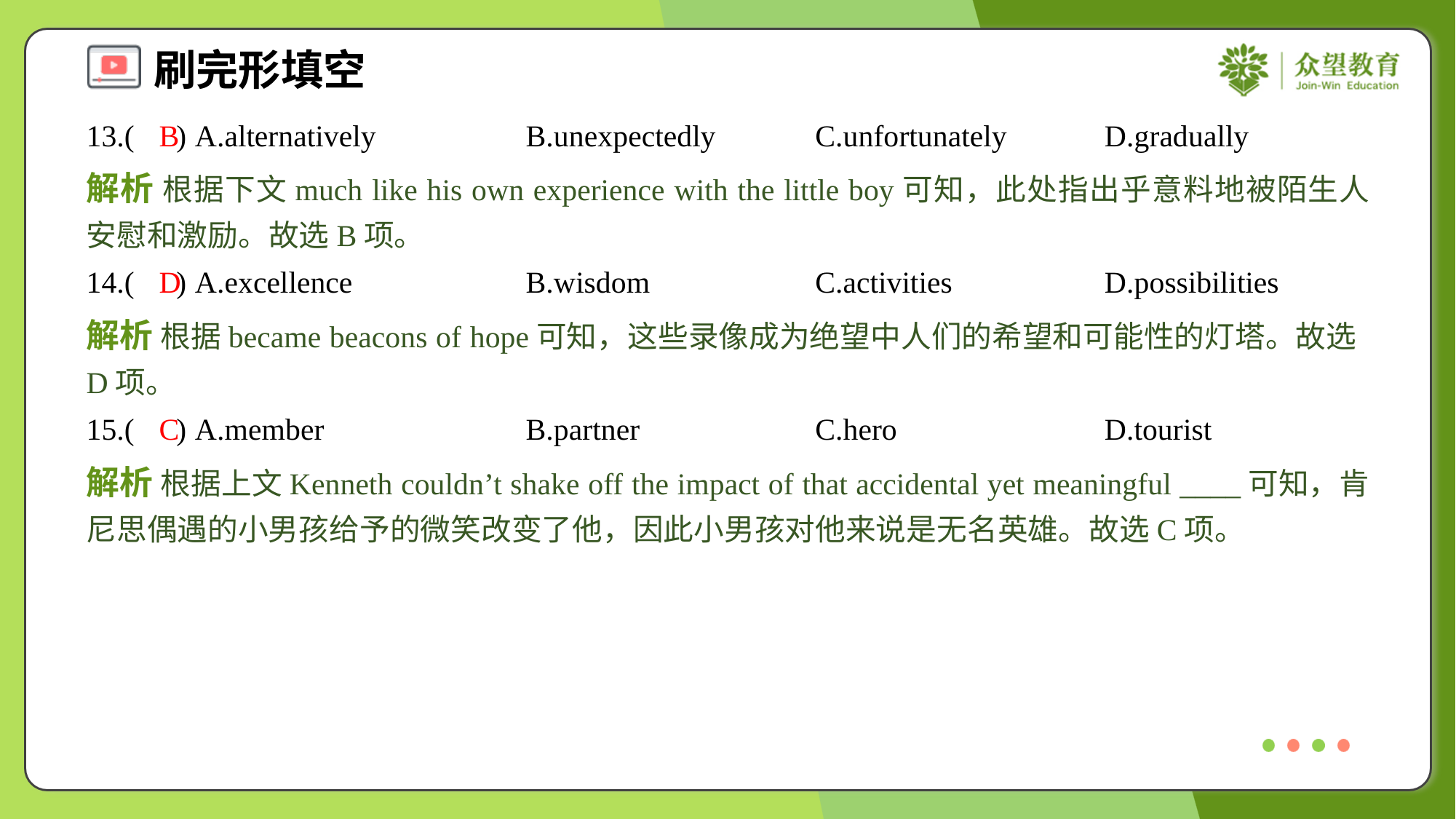

13.(     ) A.alternatively	B.unexpectedly	C.unfortunately	D.gradually
B
解析 根据下文much like his own experience with the little boy可知，此处指出乎意料地被陌生人安慰和激励。故选B项。
14.(     ) A.excellence	B.wisdom	C.activities	D.possibilities
D
解析 根据became beacons of hope可知，这些录像成为绝望中人们的希望和可能性的灯塔。故选D项。
15.(     ) A.member	B.partner	C.hero	D.tourist
C
解析 根据上文Kenneth couldn’t shake off the impact of that accidental yet meaningful ____可知，肯尼思偶遇的小男孩给予的微笑改变了他，因此小男孩对他来说是无名英雄。故选C项。